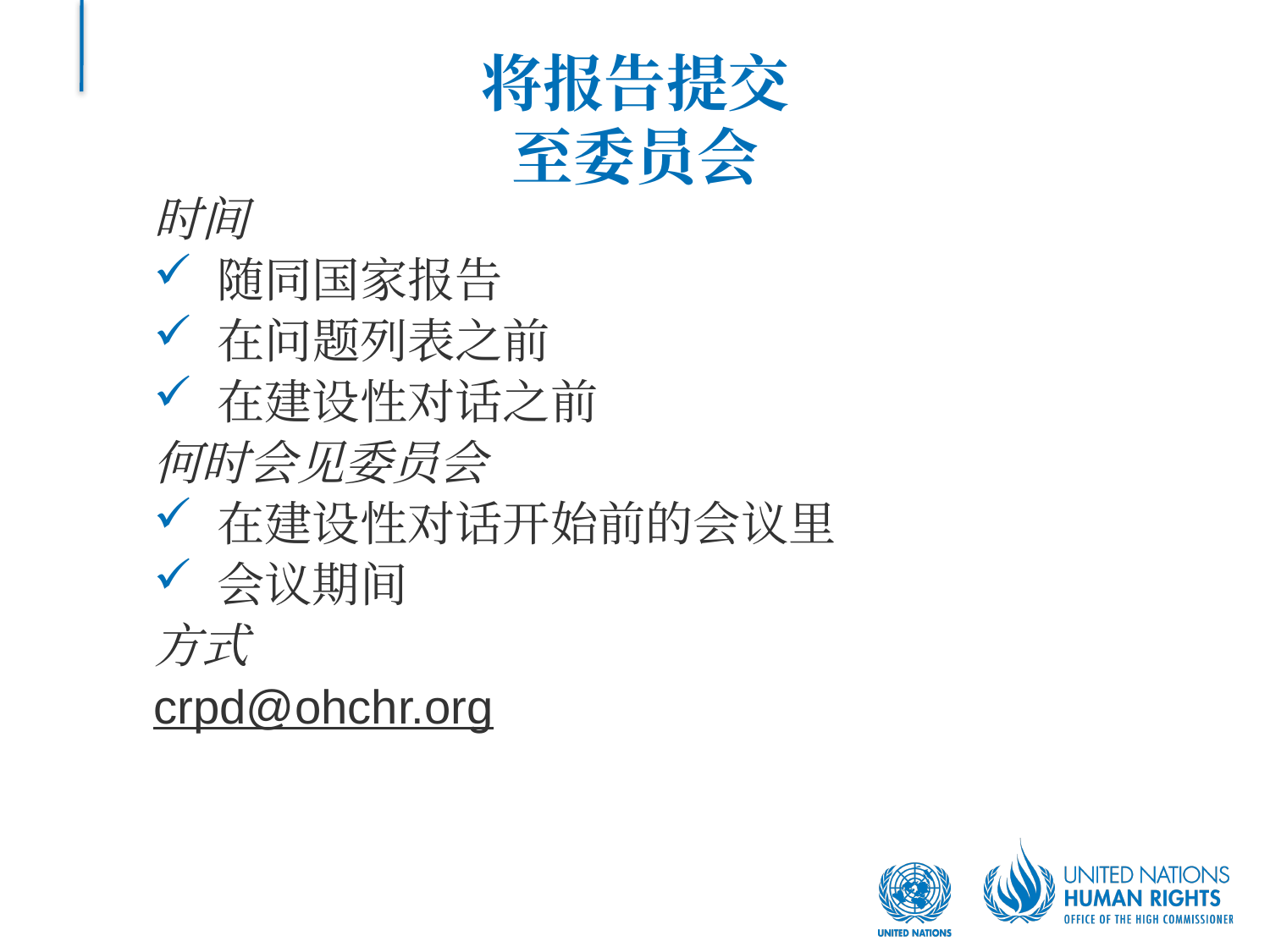

# 将报告提交 至委员会
时间
随同国家报告
在问题列表之前
在建设性对话之前
何时会见委员会
在建设性对话开始前的会议里
会议期间
方式
crpd@ohchr.org